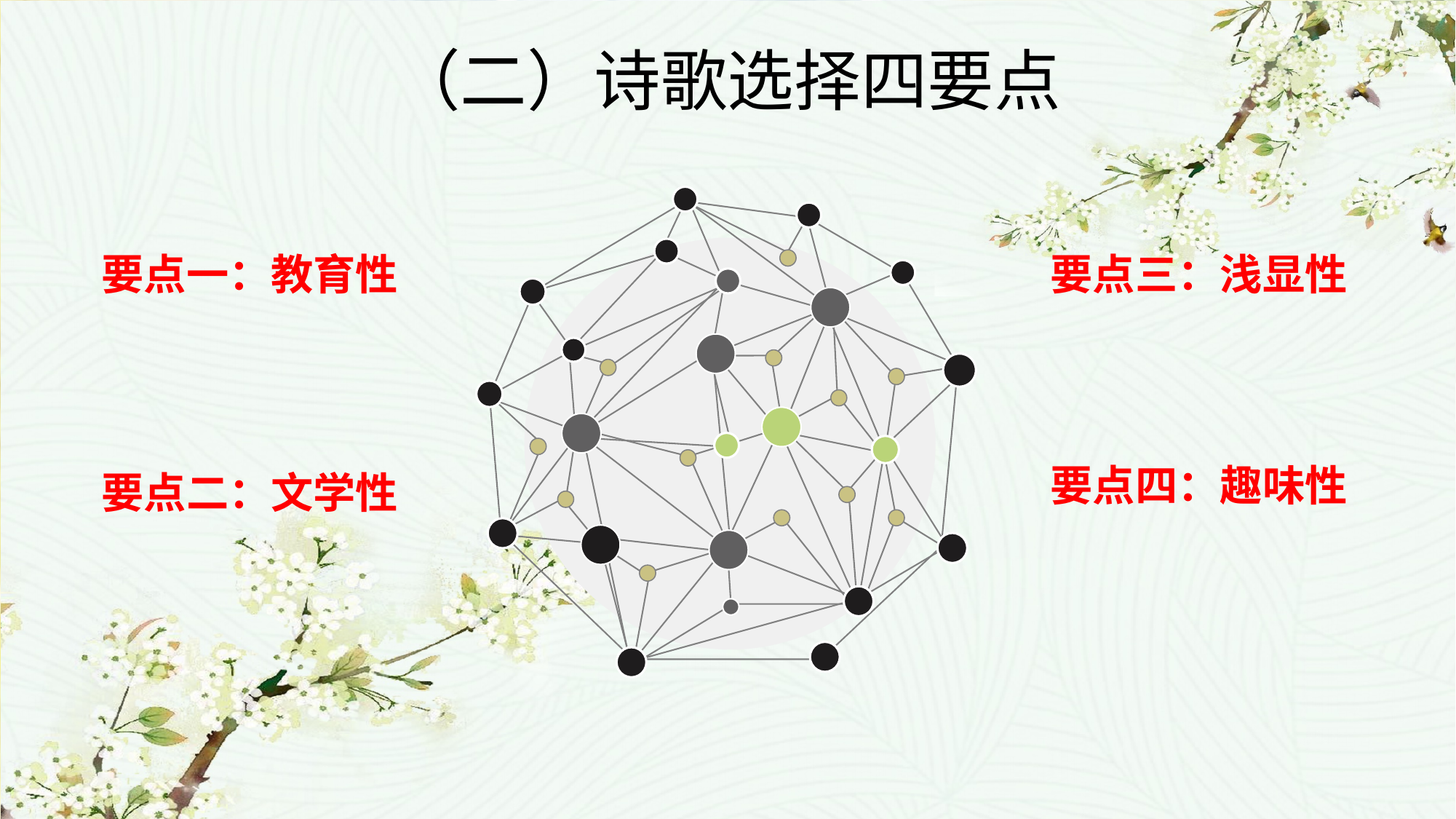

（二）诗歌选择四要点

要点一：教育性
要点三：浅显性

要点四：趣味性
要点二：文学性